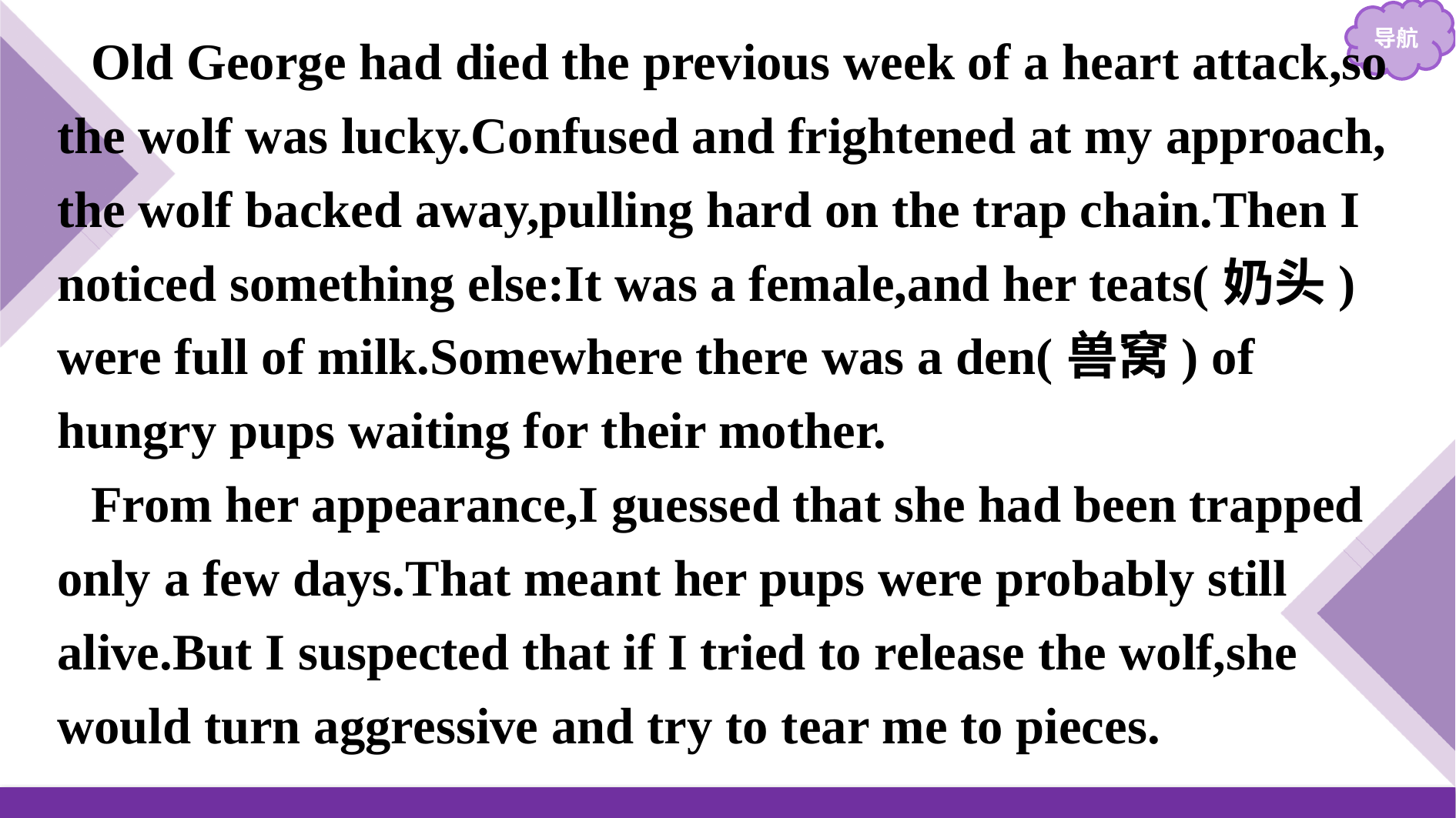

Old George had died the previous week of a heart attack,so the wolf was lucky.Confused and frightened at my approach, the wolf backed away,pulling hard on the trap chain.Then I noticed something else:It was a female,and her teats(奶头) were full of milk.Somewhere there was a den(兽窝) of hungry pups waiting for their mother.
From her appearance,I guessed that she had been trapped only a few days.That meant her pups were probably still alive.But I suspected that if I tried to release the wolf,she would turn aggressive and try to tear me to pieces.